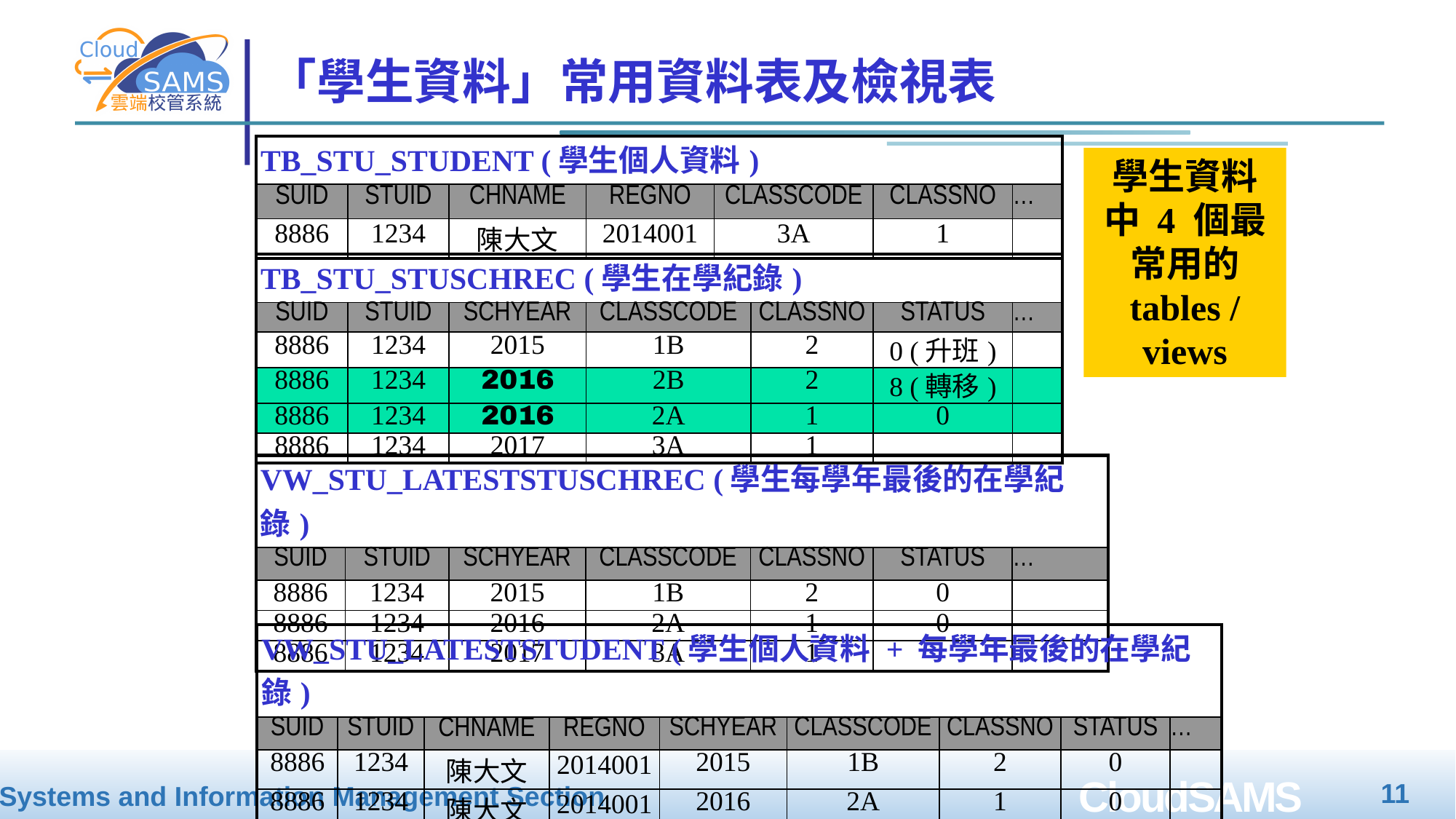

# 「學生資料」常用資料表及檢視表
| TB\_STU\_STUDENT (學生個人資料) |  |  |  |  |  |  |
| --- | --- | --- | --- | --- | --- | --- |
| SUID | STUID | CHNAME | REGNO | CLASSCODE | CLASSNO | … |
| 8886 | 1234 | 陳大文 | 2014001 | 3A | 1 |  |
學生資料中 4 個最常用的 tables / views
| TB\_STU\_STUSCHREC (學生在學紀錄) |  |  |  |  |  |  |
| --- | --- | --- | --- | --- | --- | --- |
| SUID | STUID | SCHYEAR | CLASSCODE | CLASSNO | STATUS | … |
| 8886 | 1234 | 2015 | 1B | 2 | 0 (升班) |  |
| 8886 | 1234 | 2016 | 2B | 2 | 8 (轉移) |  |
| 8886 | 1234 | 2016 | 2A | 1 | 0 |  |
| 8886 | 1234 | 2017 | 3A | 1 |  |  |
| VW\_STU\_LATESTSTUSCHREC (學生每學年最後的在學紀錄) |  |  |  |  |  |  |
| --- | --- | --- | --- | --- | --- | --- |
| SUID | STUID | SCHYEAR | CLASSCODE | CLASSNO | STATUS | … |
| 8886 | 1234 | 2015 | 1B | 2 | 0 |  |
| 8886 | 1234 | 2016 | 2A | 1 | 0 |  |
| 8886 | 1234 | 2017 | 3A | 1 |  |  |
| VW\_STU\_LATESTSTUDENT (學生個人資料 + 每學年最後的在學紀錄) |  |  |  |  |  |  |  |  |
| --- | --- | --- | --- | --- | --- | --- | --- | --- |
| SUID | STUID | CHNAME | REGNO | SCHYEAR | CLASSCODE | CLASSNO | STATUS | … |
| 8886 | 1234 | 陳大文 | 2014001 | 2015 | 1B | 2 | 0 |  |
| 8886 | 1234 | 陳大文 | 2014001 | 2016 | 2A | 1 | 0 |  |
| 8886 | 1234 | 陳大文 | 2014001 | 2017 | 3A | 1 |  |  |
11